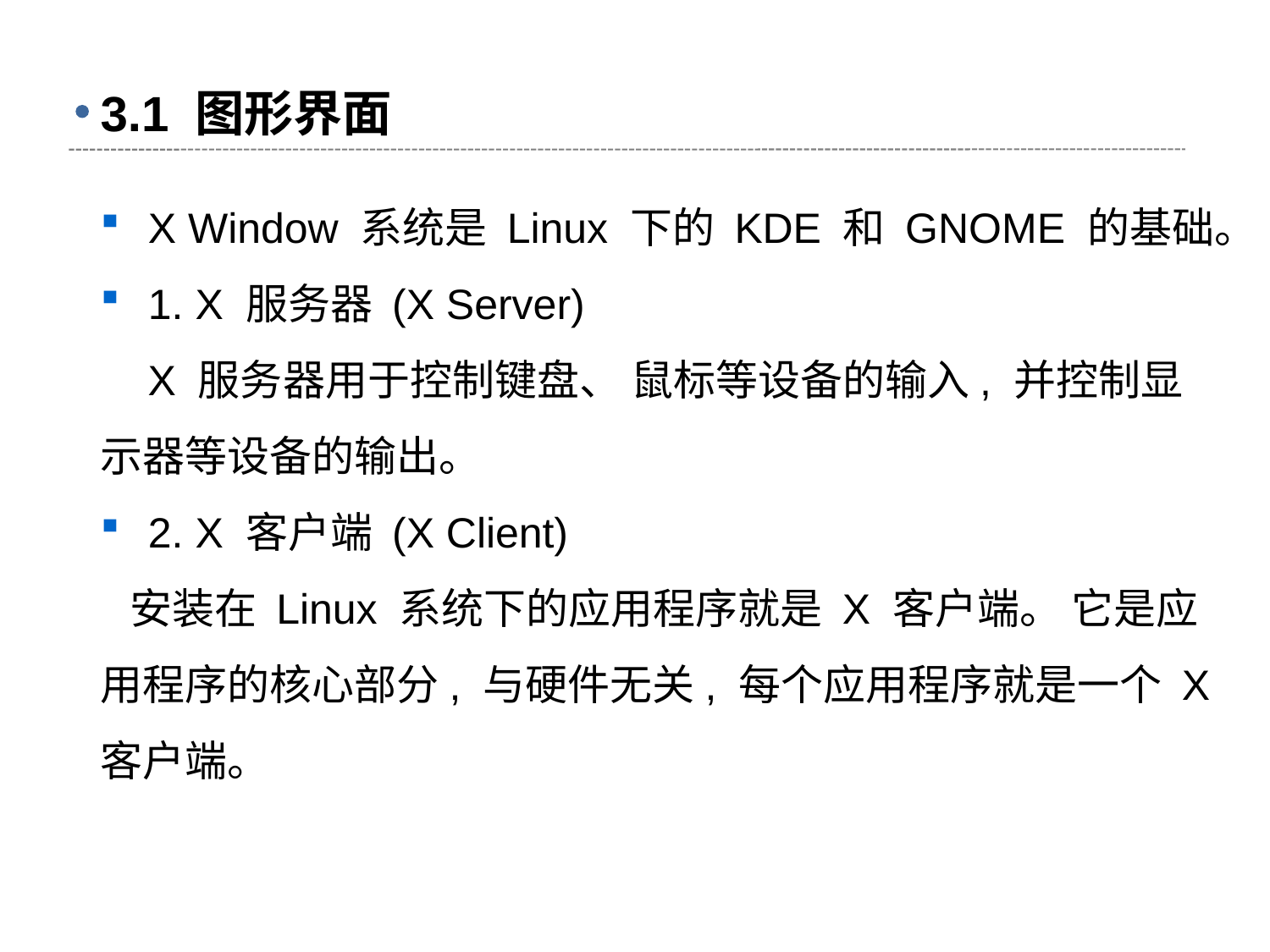

# 3.1 图形界面
X Window 系统是 Linux 下的 KDE 和 GNOME 的基础。
1. X 服务器 (X Server)
    X 服务器用于控制键盘、 鼠标等设备的输入, 并控制显示器等设备的输出。
2. X 客户端 (X Client)
  安装在 Linux 系统下的应用程序就是 X 客户端。 它是应用程序的核心部分, 与硬件无关, 每个应用程序就是一个 X 客户端。